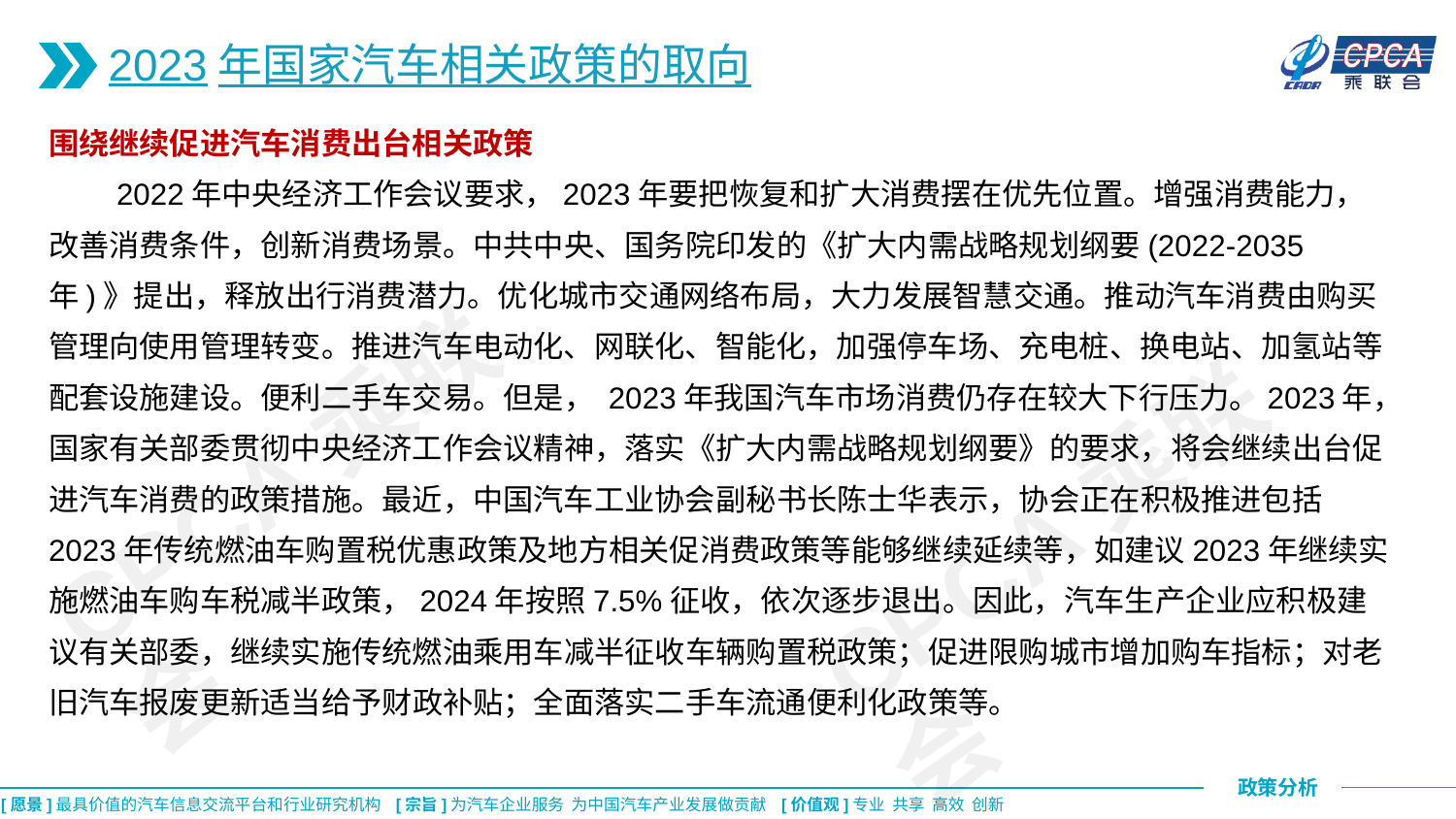

2023年国家汽车相关政策的取向
围绕继续促进汽车消费出台相关政策
        2022年中央经济工作会议要求，2023年要把恢复和扩大消费摆在优先位置。增强消费能力，改善消费条件，创新消费场景。中共中央、国务院印发的《扩大内需战略规划纲要(2022-2035年)》提出，释放出行消费潜力。优化城市交通网络布局，大力发展智慧交通。推动汽车消费由购买管理向使用管理转变。推进汽车电动化、网联化、智能化，加强停车场、充电桩、换电站、加氢站等配套设施建设。便利二手车交易。但是， 2023年我国汽车市场消费仍存在较大下行压力。2023年，国家有关部委贯彻中央经济工作会议精神，落实《扩大内需战略规划纲要》的要求，将会继续出台促进汽车消费的政策措施。最近，中国汽车工业协会副秘书长陈士华表示，协会正在积极推进包括2023年传统燃油车购置税优惠政策及地方相关促消费政策等能够继续延续等，如建议2023年继续实施燃油车购车税减半政策，2024年按照7.5%征收，依次逐步退出。因此，汽车生产企业应积极建议有关部委，继续实施传统燃油乘用车减半征收车辆购置税政策；促进限购城市增加购车指标；对老旧汽车报废更新适当给予财政补贴；全面落实二手车流通便利化政策等。
CPCA乘联会
CPCA乘联会